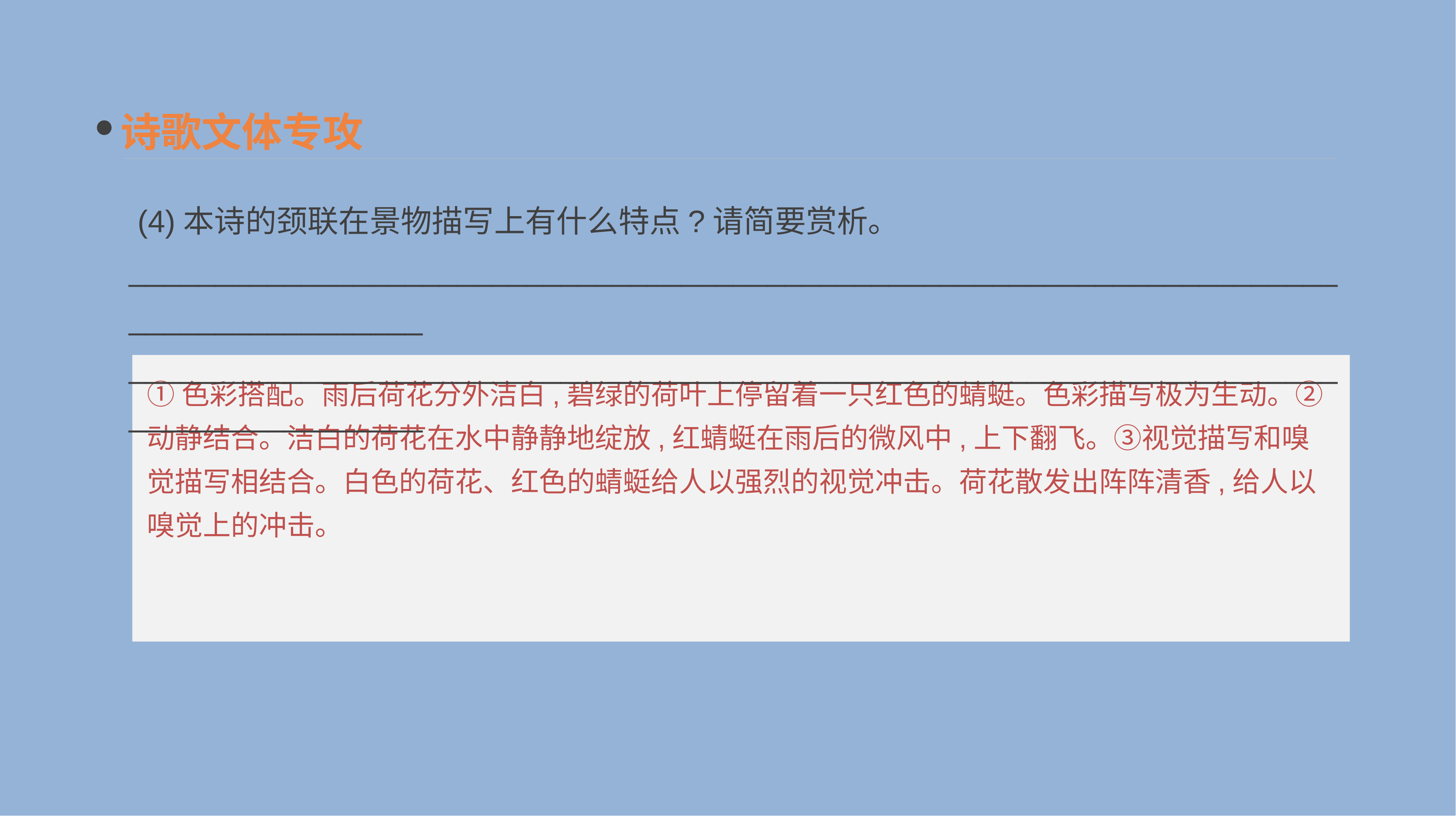

诗歌文体专攻

 (4)本诗的颈联在景物描写上有什么特点?请简要赏析。
_______________________________________________________________________________________
_______________________________________________________________________________________

①色彩搭配。雨后荷花分外洁白,碧绿的荷叶上停留着一只红色的蜻蜓。色彩描写极为生动。②动静结合。洁白的荷花在水中静静地绽放,红蜻蜓在雨后的微风中,上下翻飞。③视觉描写和嗅觉描写相结合。白色的荷花、红色的蜻蜓给人以强烈的视觉冲击。荷花散发出阵阵清香,给人以嗅觉上的冲击。